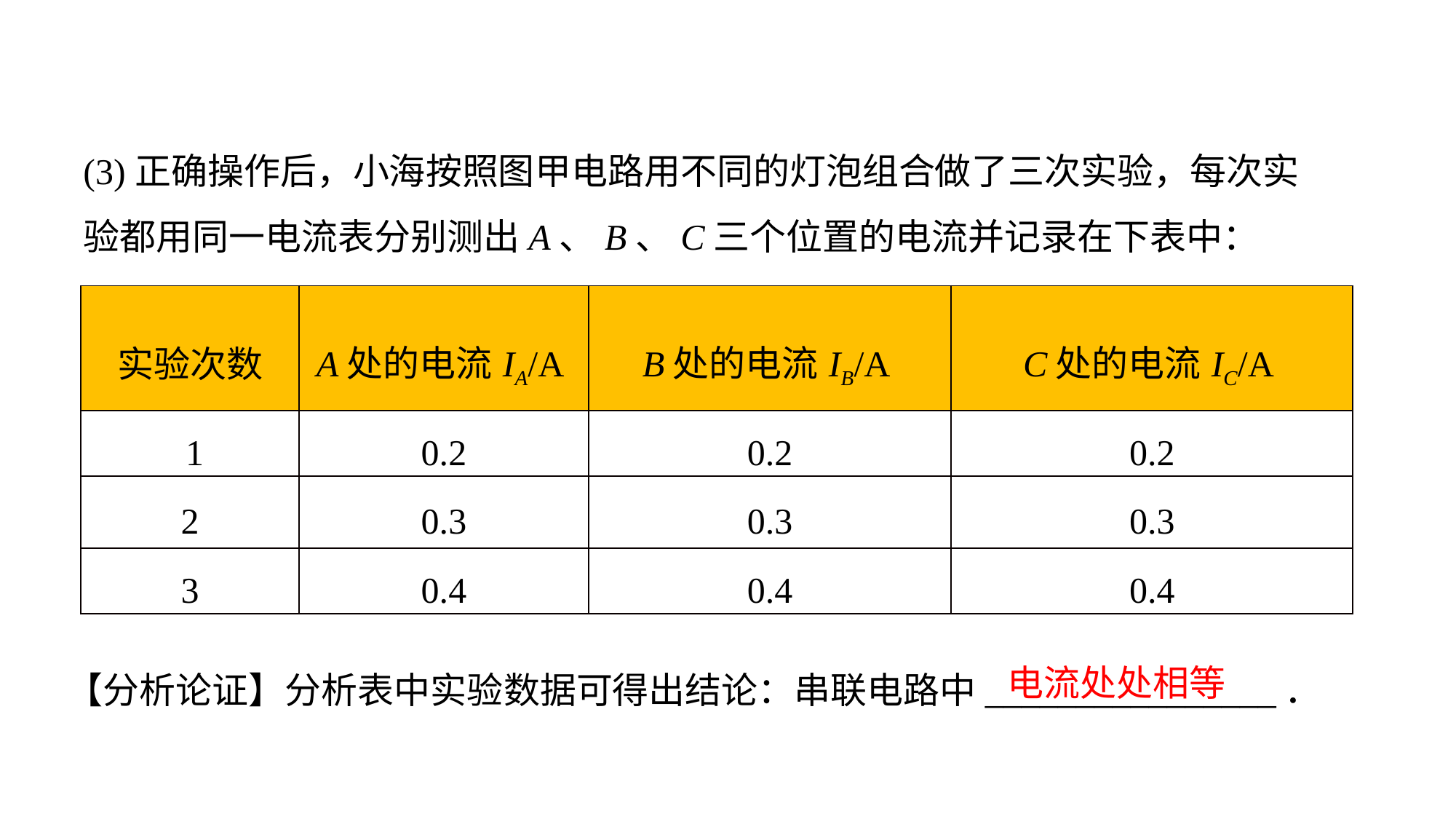

(3)正确操作后，小海按照图甲电路用不同的灯泡组合做了三次实验，每次实验都用同一电流表分别测出A、B、C三个位置的电流并记录在下表中：
| 实验次数 | A处的电流IA/A | B处的电流IB/A | C处的电流IC/A |
| --- | --- | --- | --- |
| 1 | 0.2 | 0.2 | 0.2 |
| 2 | 0.3 | 0.3 | 0.3 |
| 3 | 0.4 | 0.4 | 0.4 |
【分析论证】分析表中实验数据可得出结论：串联电路中________________．
电流处处相等